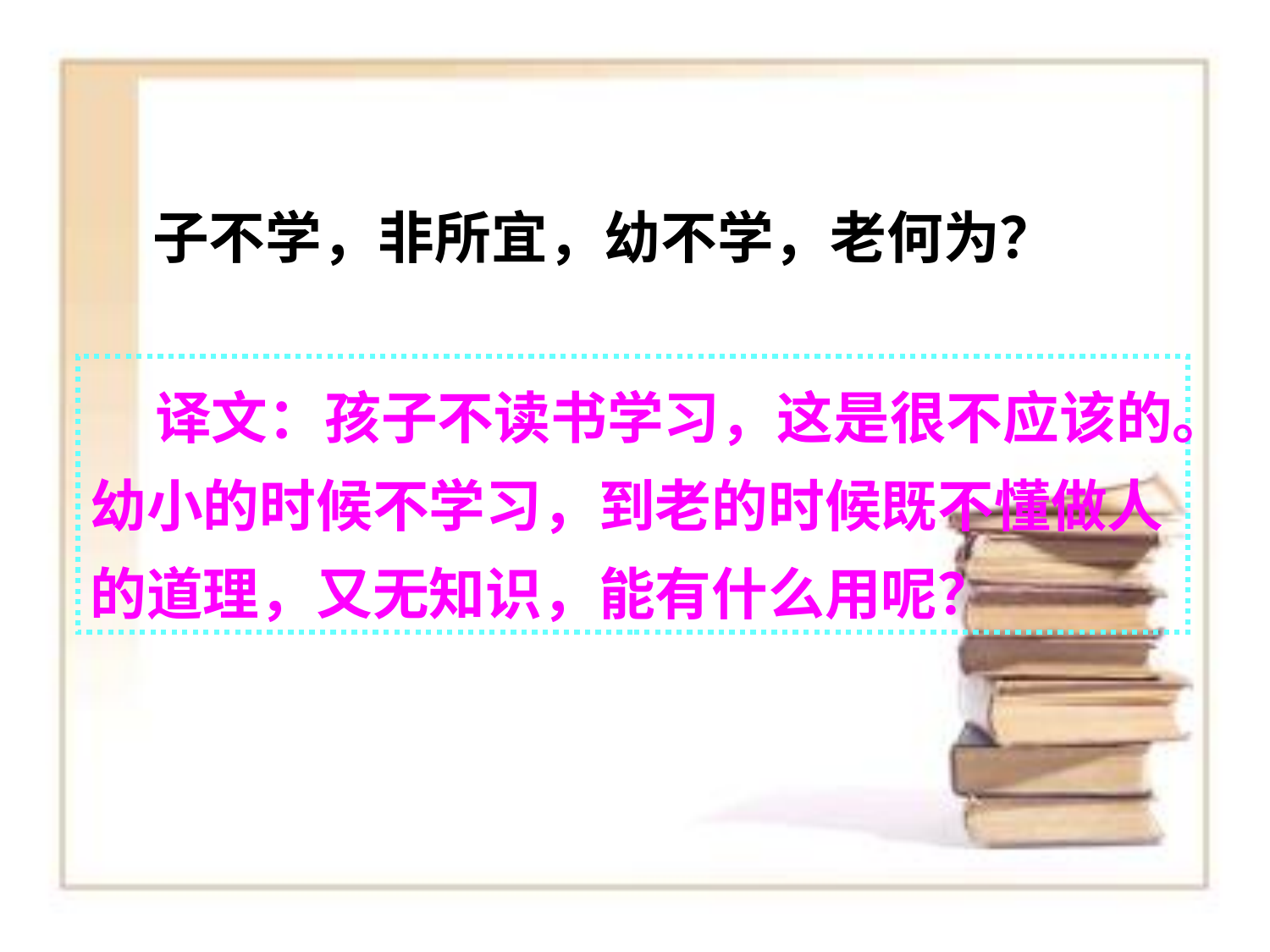

子不学，非所宜，幼不学，老何为？
    译文：孩子不读书学习，这是很不应该的。幼小的时候不学习，到老的时候既不懂做人的道理，又无知识，能有什么用呢？